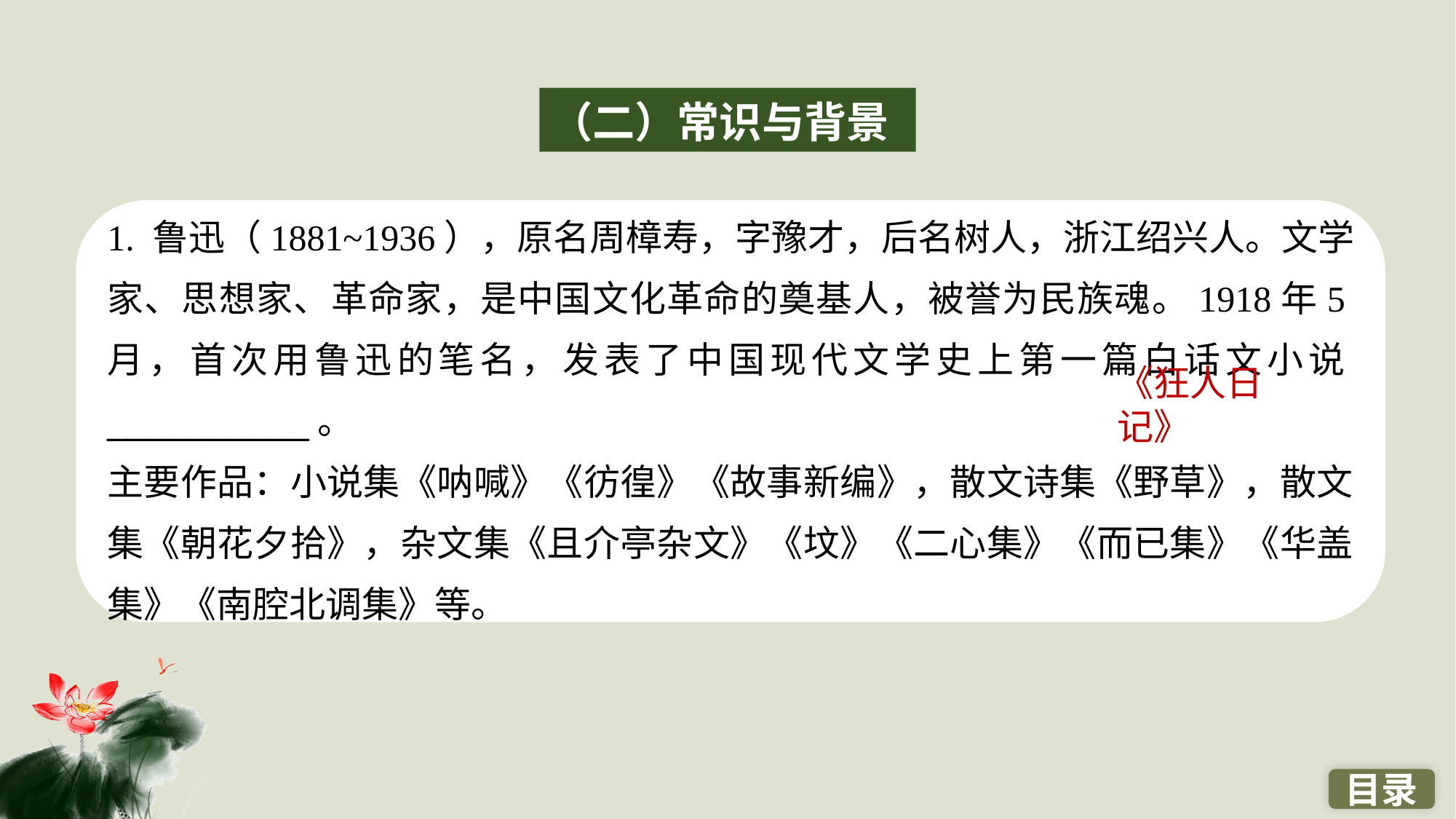

（二）常识与背景
1. 鲁迅（1881~1936），原名周樟寿，字豫才，后名树人，浙江绍兴人。文学家、思想家、革命家，是中国文化革命的奠基人，被誉为民族魂。1918年5月，首次用鲁迅的笔名，发表了中国现代文学史上第一篇白话文小说__________。
主要作品：小说集《呐喊》《彷徨》《故事新编》，散文诗集《野草》，散文集《朝花夕拾》，杂文集《且介亭杂文》《坟》《二心集》《而已集》《华盖集》《南腔北调集》等。
《狂人日记》